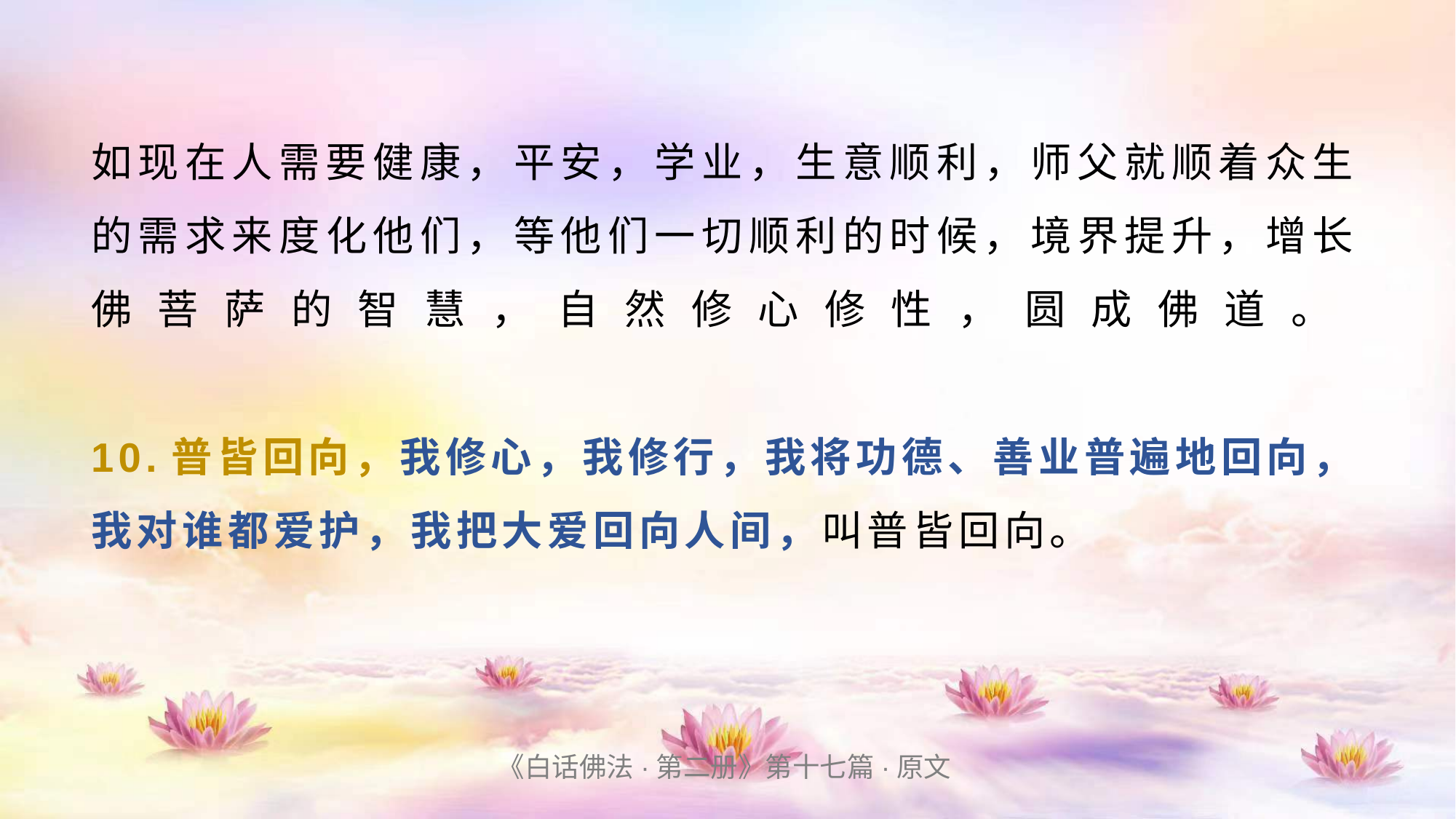

# 如现在人需要健康，平安，学业，生意顺利，师父就顺着众生的需求来度化他们，等他们一切顺利的时候，境界提升，增长佛菩萨的智慧，自然修心修性，圆成佛道。 10.普皆回向，我修心，我修行，我将功德、善业普遍地回向，我对谁都爱护，我把大爱回向人间，叫普皆回向。
《白话佛法·第二册》第十七篇·原文